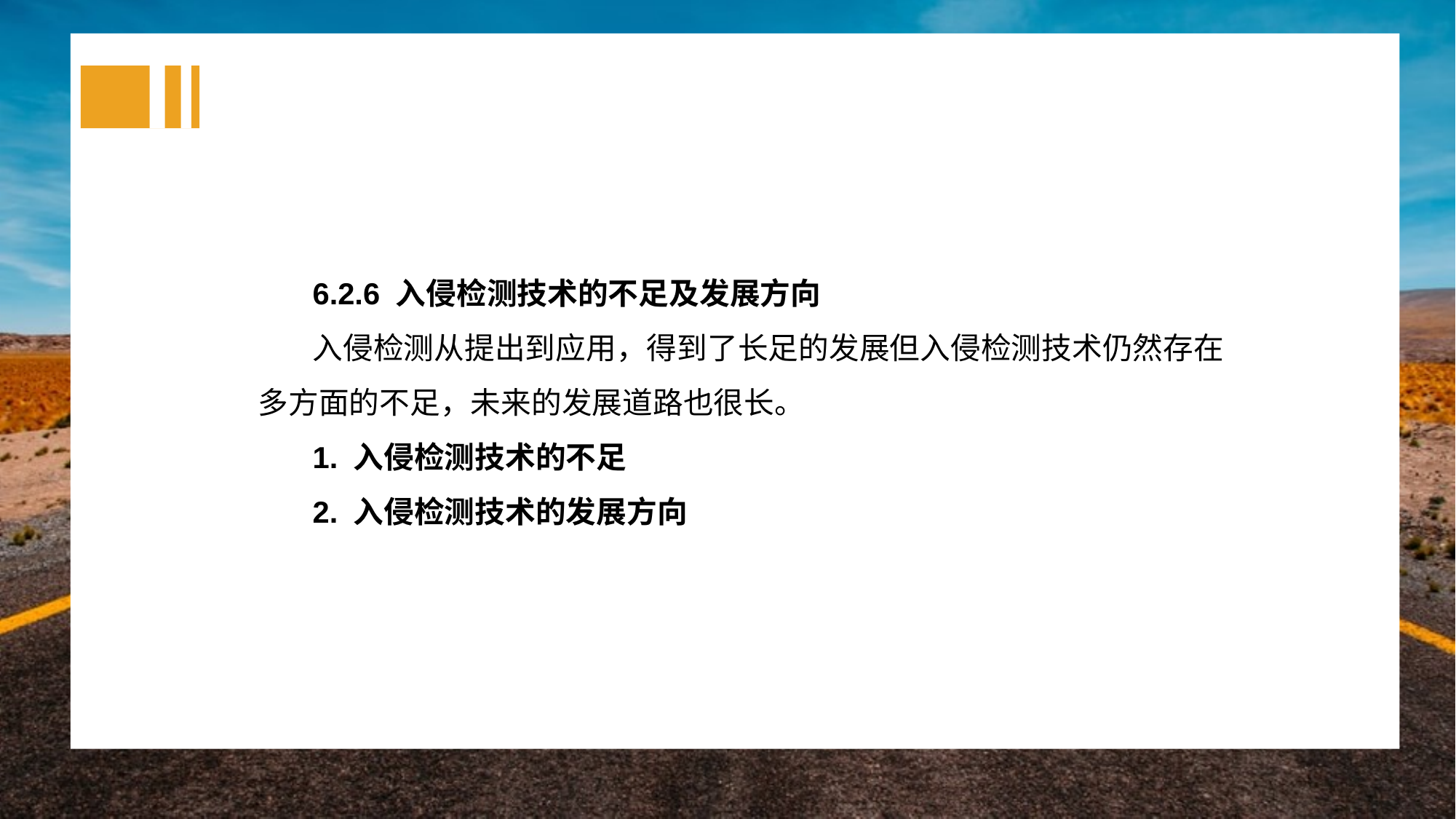

6.2.6 入侵检测技术的不足及发展方向
入侵检测从提出到应用，得到了长足的发展但入侵检测技术仍然存在多方面的不足，未来的发展道路也很长。
1. 入侵检测技术的不足
2. 入侵检测技术的发展方向